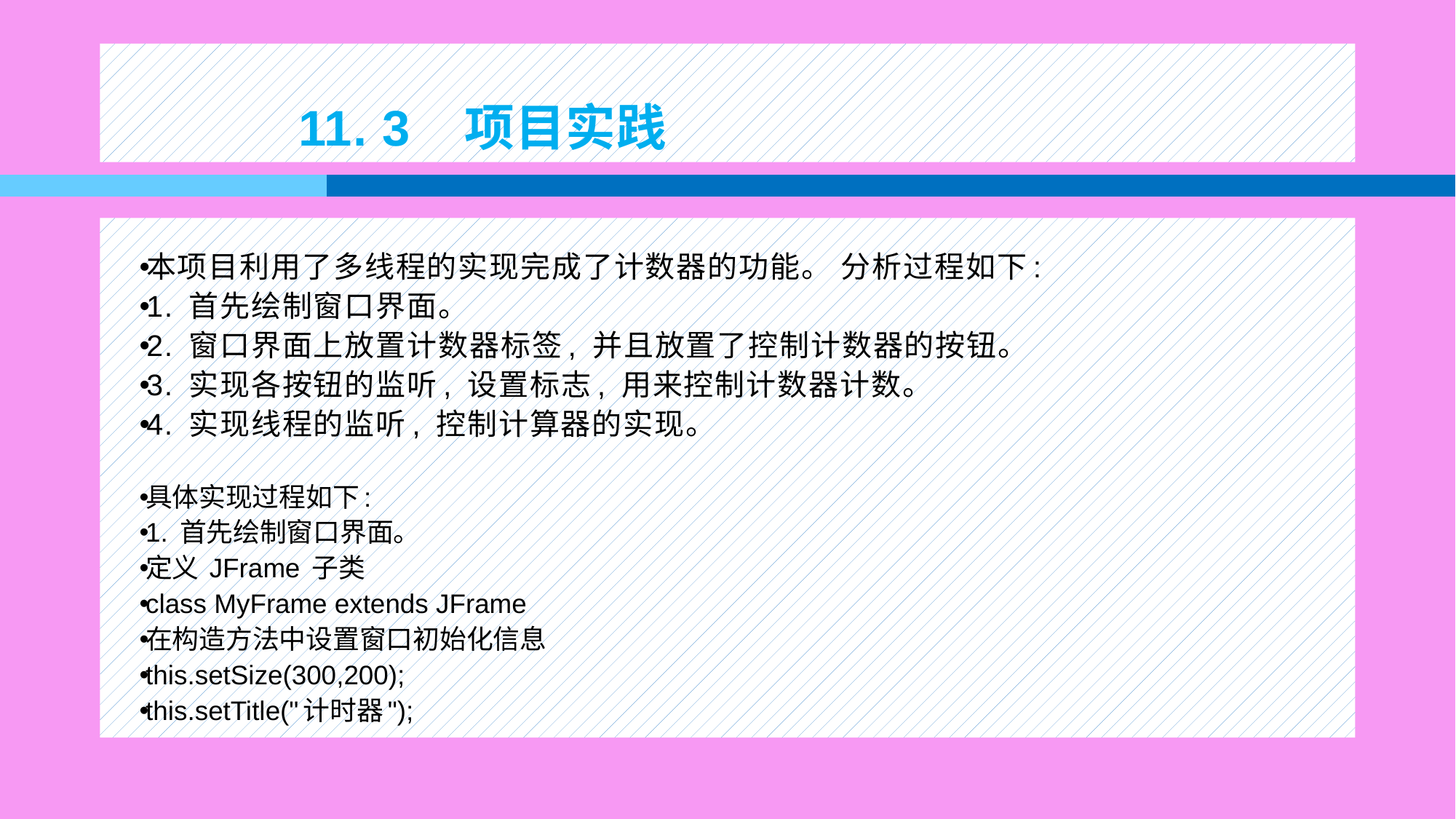

# 11. 3   项目实践

本项目利用了多线程的实现完成了计数器的功能。 分析过程如下:
1. 首先绘制窗口界面。
2. 窗口界面上放置计数器标签, 并且放置了控制计数器的按钮。
3. 实现各按钮的监听, 设置标志, 用来控制计数器计数。
4. 实现线程的监听, 控制计算器的实现。

具体实现过程如下:
1. 首先绘制窗口界面。
定义 JFrame 子类
class MyFrame extends JFrame
在构造方法中设置窗口初始化信息
this.setSize(300,200);
this.setTitle("计时器");